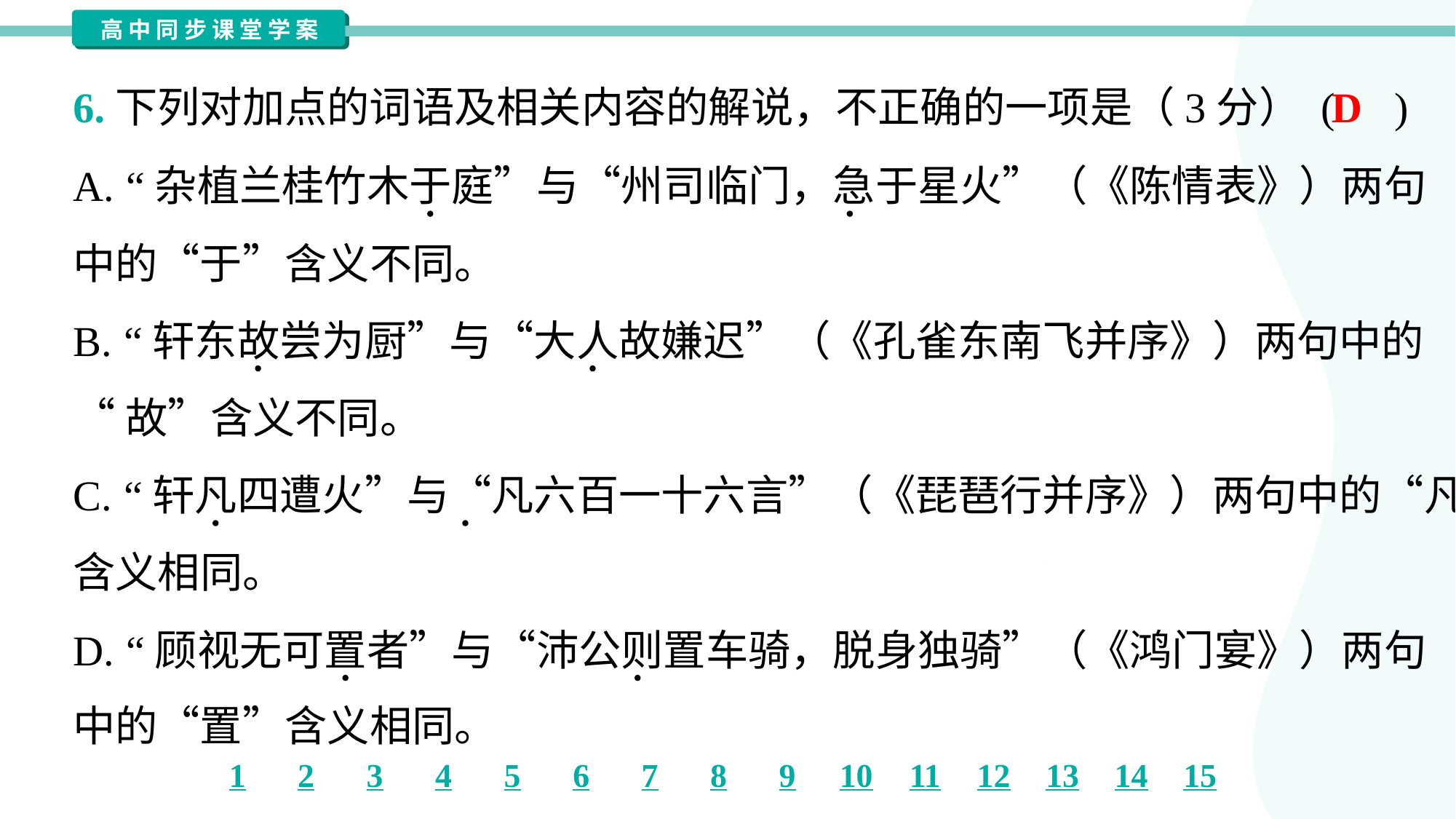

D
6.下列对加点的词语及相关内容的解说，不正确的一项是（3分） (     )
A. “杂植兰桂竹木于庭”与“州司临门，急于星火”（《陈情表》）两句
中的“于”含义不同。
B. “轩东故尝为厨”与“大人故嫌迟”（《孔雀东南飞并序》）两句中的
“故”含义不同。
C. “轩凡四遭火”与“凡六百一十六言”（《琵琶行并序》）两句中的“凡”
含义相同。
D. “顾视无可置者”与“沛公则置车骑，脱身独骑”（《鸿门宴》）两句
中的“置”含义相同。